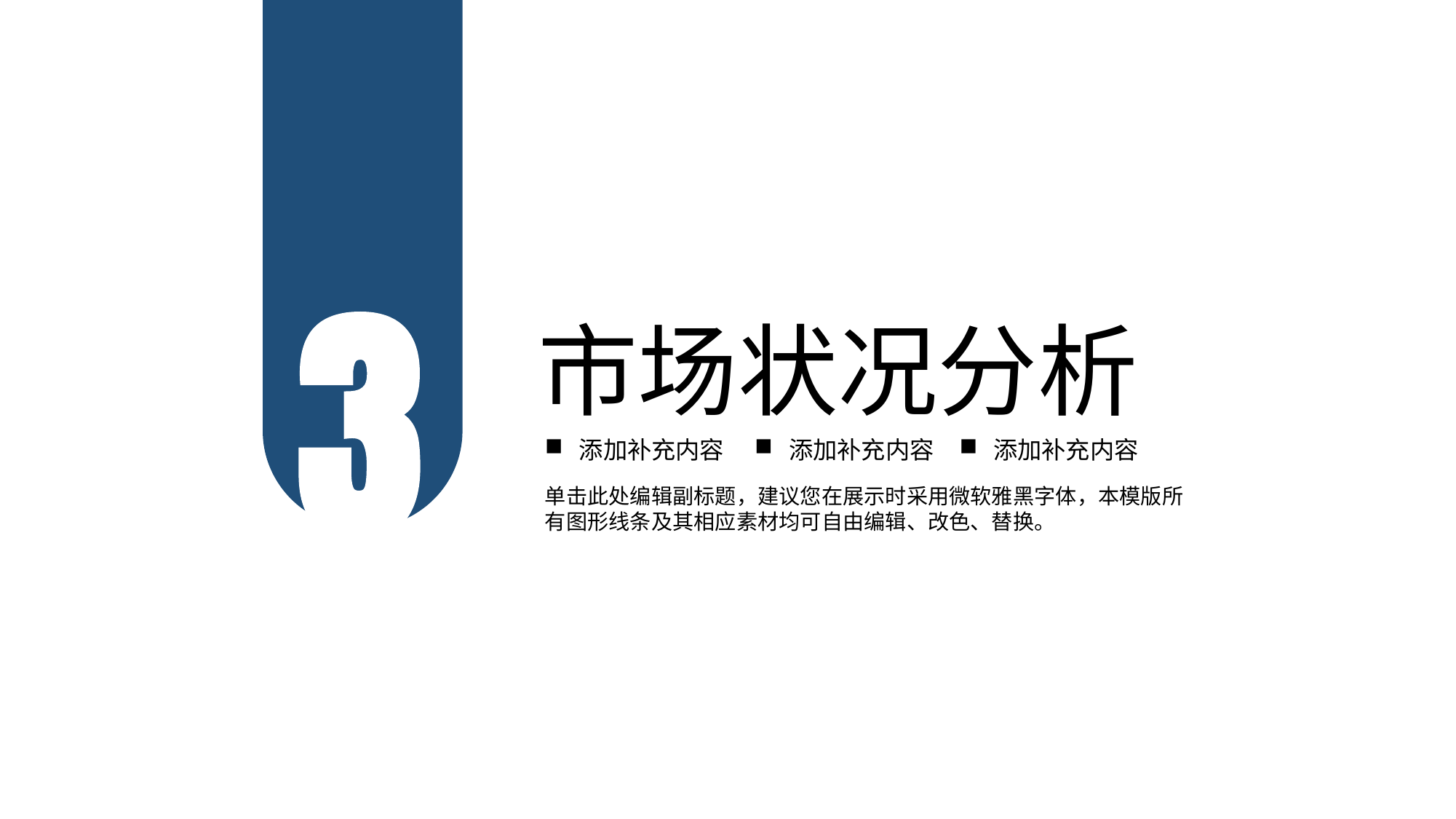

3
市场状况分析
添加补充内容
添加补充内容
添加补充内容
单击此处编辑副标题，建议您在展示时采用微软雅黑字体，本模版所有图形线条及其相应素材均可自由编辑、改色、替换。